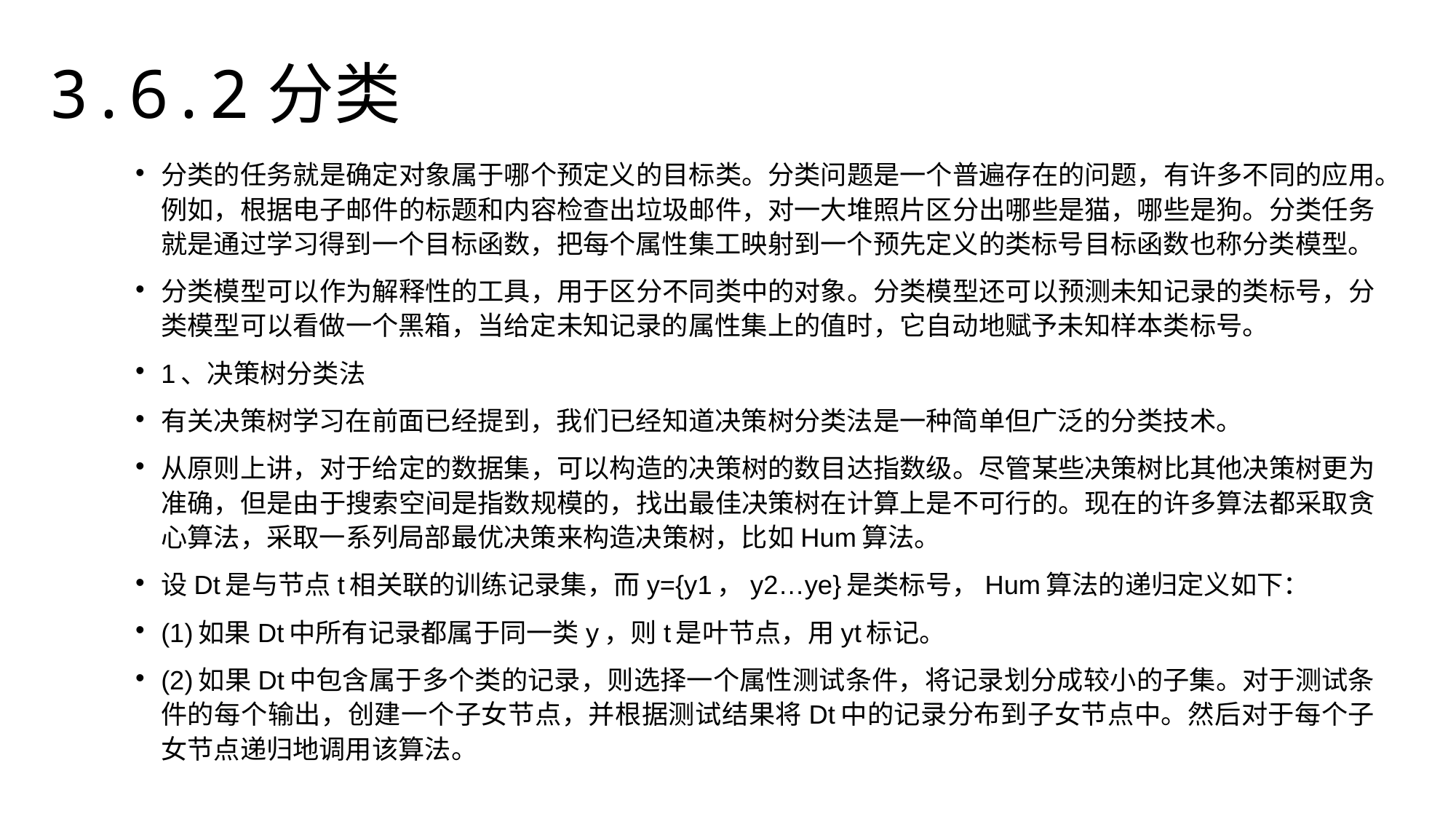

3.6.2分类
分类的任务就是确定对象属于哪个预定义的目标类。分类问题是一个普遍存在的问题，有许多不同的应用。例如，根据电子邮件的标题和内容检查出垃圾邮件，对一大堆照片区分出哪些是猫，哪些是狗。分类任务就是通过学习得到一个目标函数，把每个属性集工映射到一个预先定义的类标号目标函数也称分类模型。
分类模型可以作为解释性的工具，用于区分不同类中的对象。分类模型还可以预测未知记录的类标号，分类模型可以看做一个黑箱，当给定未知记录的属性集上的值时，它自动地赋予未知样本类标号。
1、决策树分类法
有关决策树学习在前面已经提到，我们已经知道决策树分类法是一种简单但广泛的分类技术。
从原则上讲，对于给定的数据集，可以构造的决策树的数目达指数级。尽管某些决策树比其他决策树更为准确，但是由于搜索空间是指数规模的，找出最佳决策树在计算上是不可行的。现在的许多算法都采取贪心算法，采取一系列局部最优决策来构造决策树，比如Hum算法。
设Dt是与节点t相关联的训练记录集，而y={y1，y2…ye}是类标号，Hum算法的递归定义如下：
(1)如果Dt中所有记录都属于同一类y，则t是叶节点，用yt标记。
(2)如果Dt中包含属于多个类的记录，则选择一个属性测试条件，将记录划分成较小的子集。对于测试条件的每个输出，创建一个子女节点，并根据测试结果将Dt中的记录分布到子女节点中。然后对于每个子女节点递归地调用该算法。